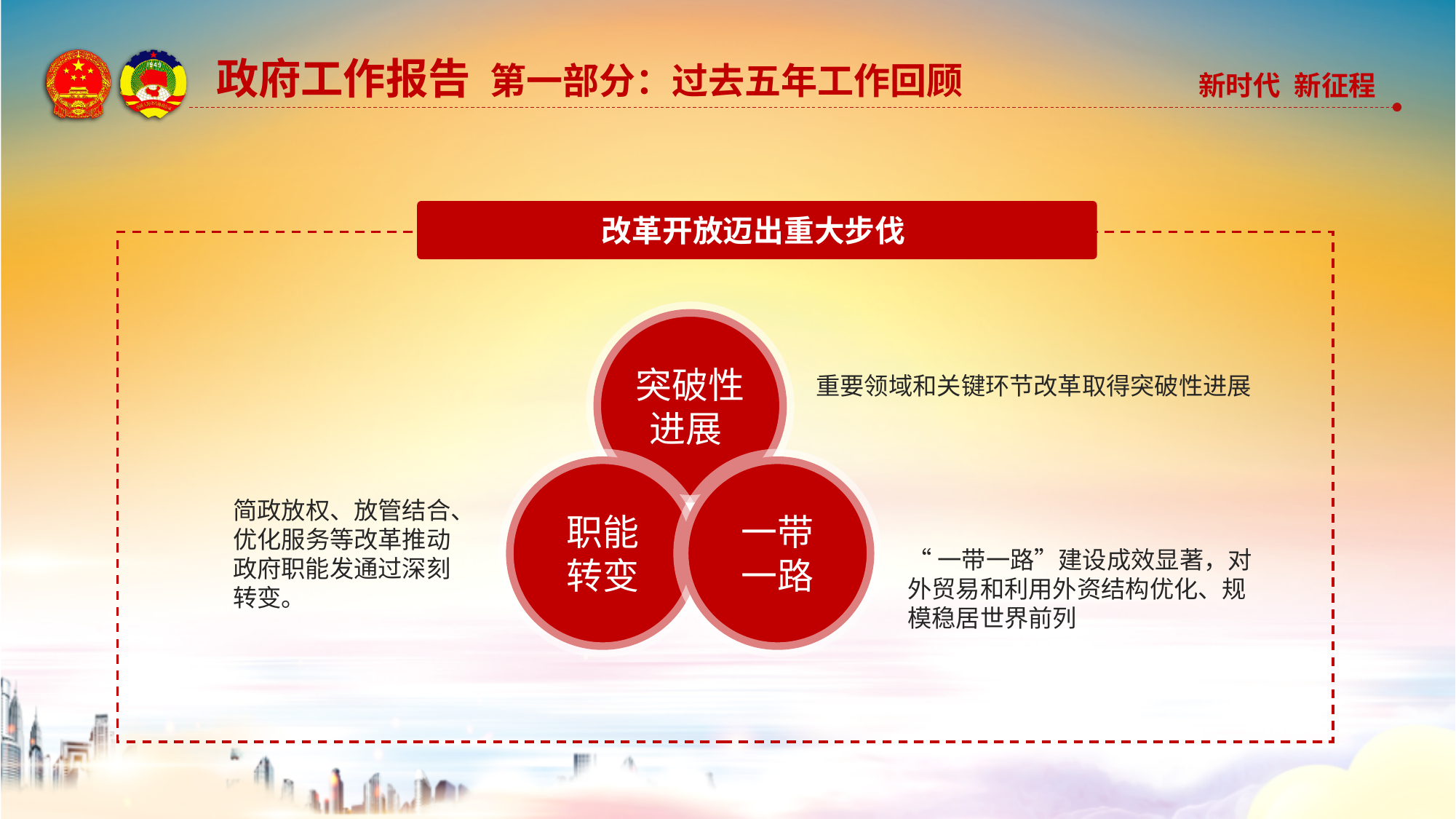

政府工作报告  第一部分：过去五年工作回顾

改革开放迈出重大步伐

突破性进展
重要领域和关键环节改革取得突破性进展
职能
转变
一带
一路
简政放权、放管结合、优化服务等改革推动政府职能发通过深刻转变。
“一带一路”建设成效显著，对外贸易和利用外资结构优化、规模稳居世界前列